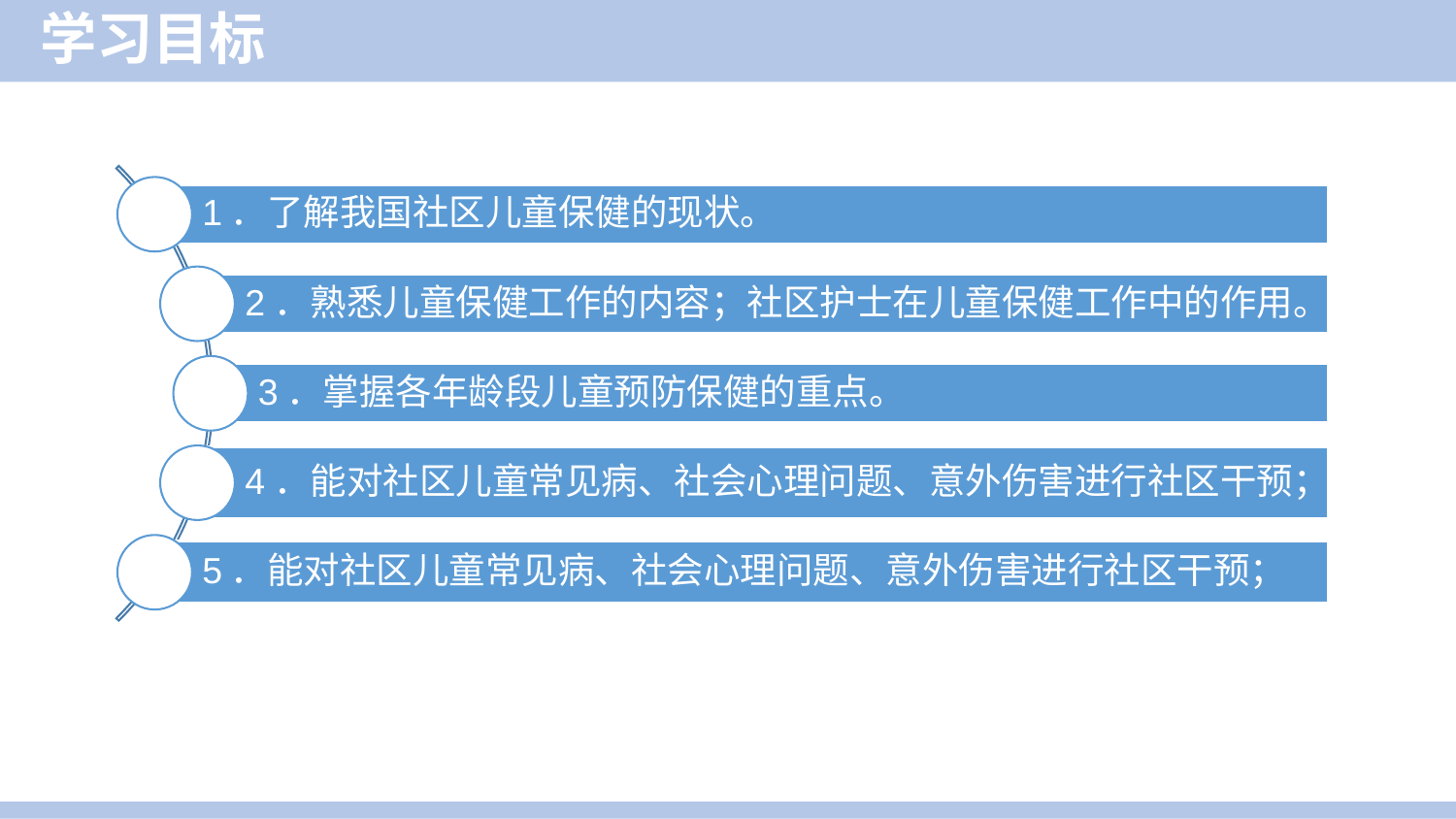

学习目标
1．了解我国社区儿童保健的现状。
2．熟悉儿童保健工作的内容；社区护士在儿童保健工作中的作用。
3．掌握各年龄段儿童预防保健的重点。
4．能对社区儿童常见病、社会心理问题、意外伤害进行社区干预；
5．能对社区儿童常见病、社会心理问题、意外伤害进行社区干预；